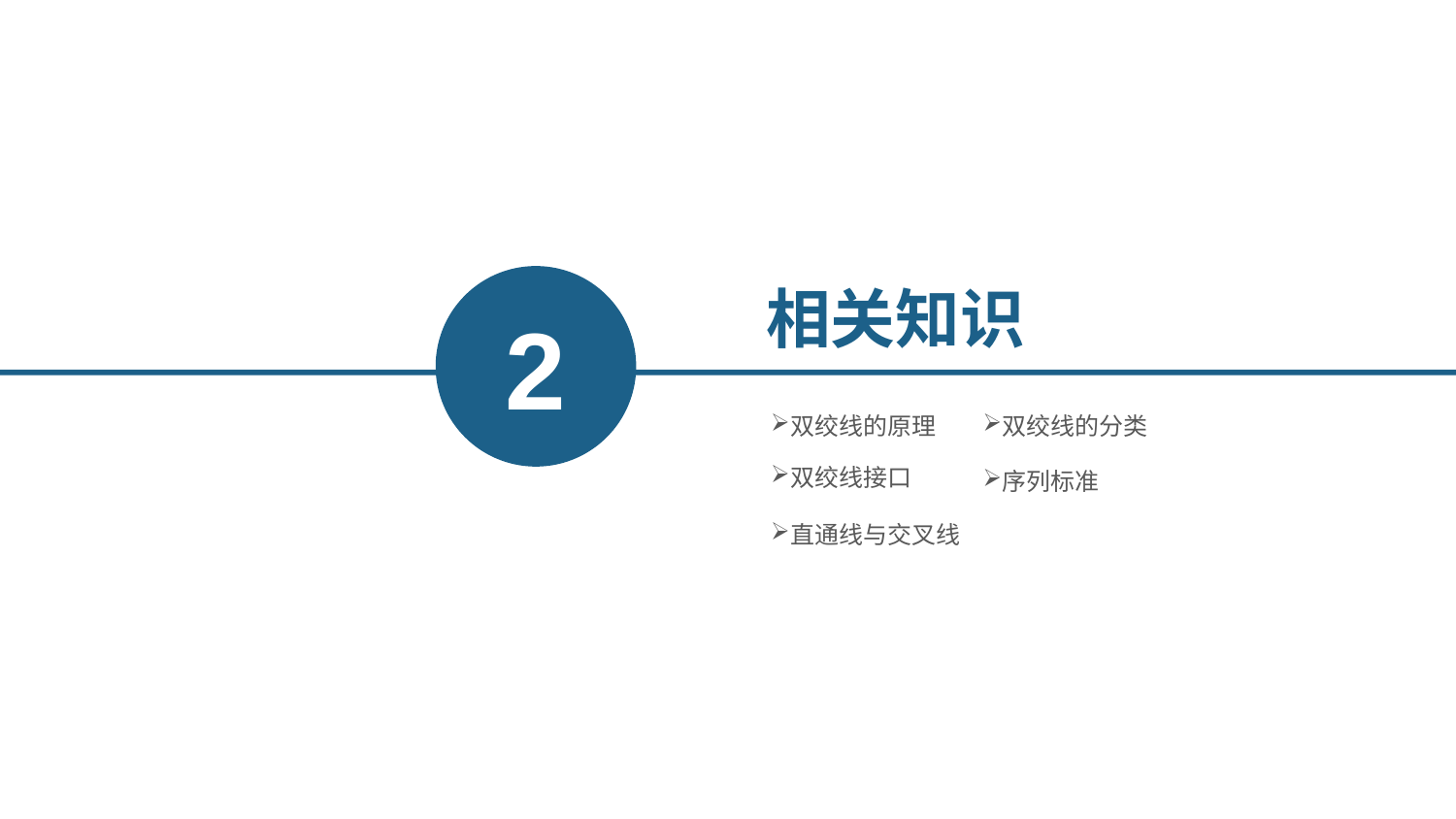

2
相关知识

双绞线的原理
双绞线的分类
双绞线接口
序列标准
直通线与交叉线